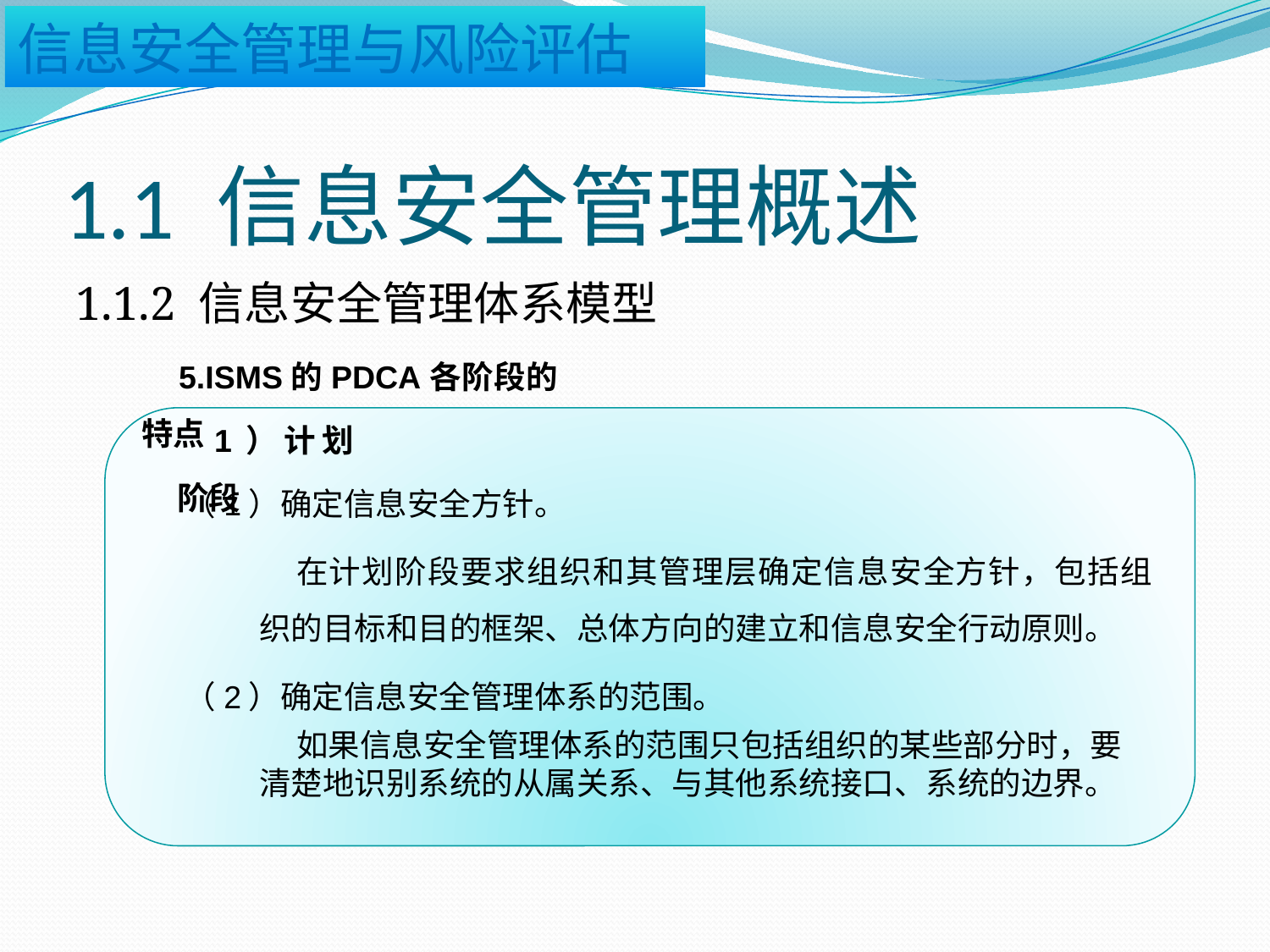

# 1.1 信息安全管理概述
1.1.2 信息安全管理体系模型
5.ISMS的PDCA各阶段的特点
1）计划阶段

（1）确定信息安全方针。
在计划阶段要求组织和其管理层确定信息安全方针，包括组织的目标和目的框架、总体方向的建立和信息安全行动原则。
（2）确定信息安全管理体系的范围。
如果信息安全管理体系的范围只包括组织的某些部分时，要清楚地识别系统的从属关系、与其他系统接口、系统的边界。